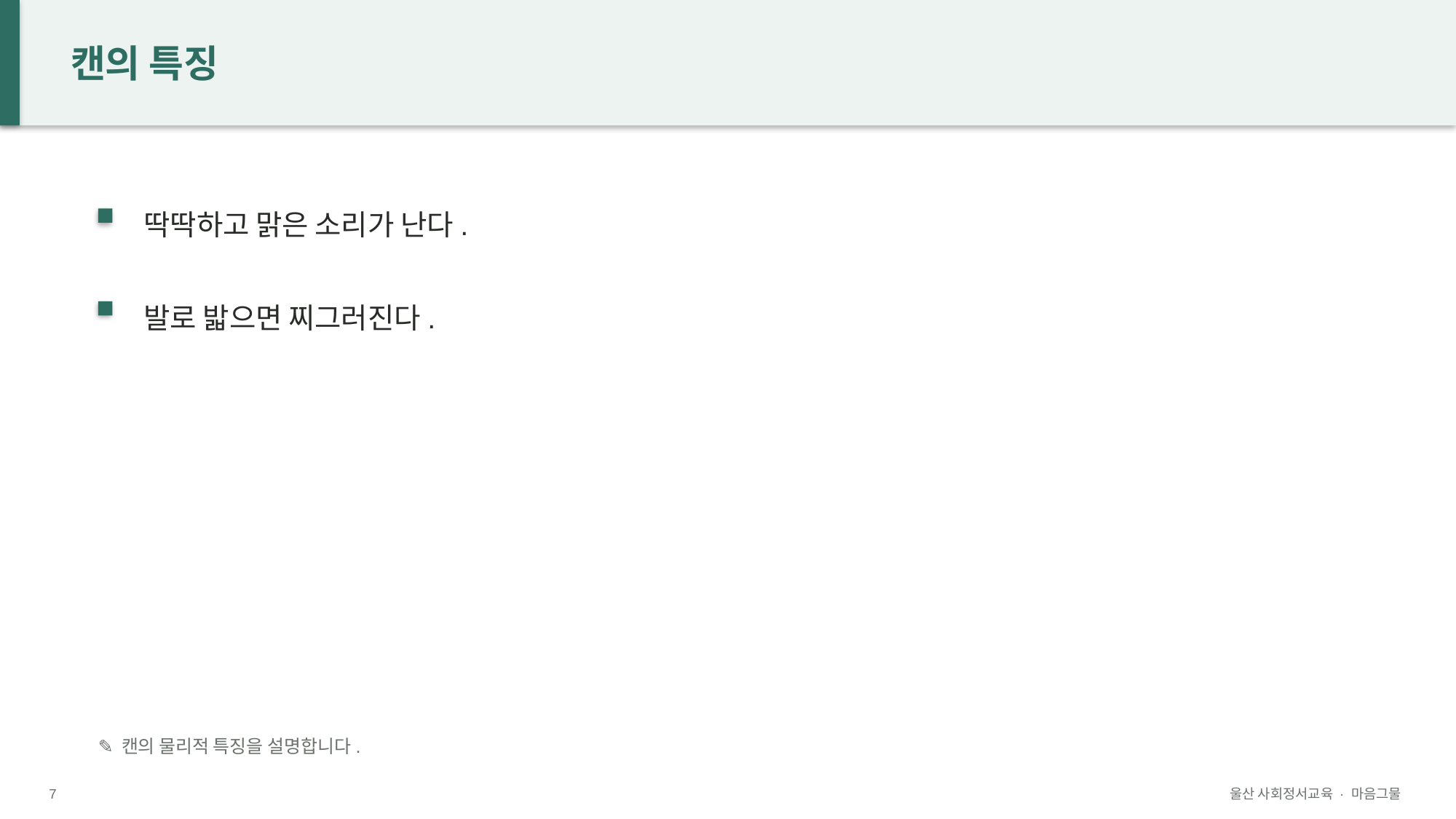

캔의 특징
딱딱하고 맑은 소리가 난다.

발로 밟으면 찌그러진다.

✎ 캔의 물리적 특징을 설명합니다.
7
울산 사회정서교육 · 마음그물